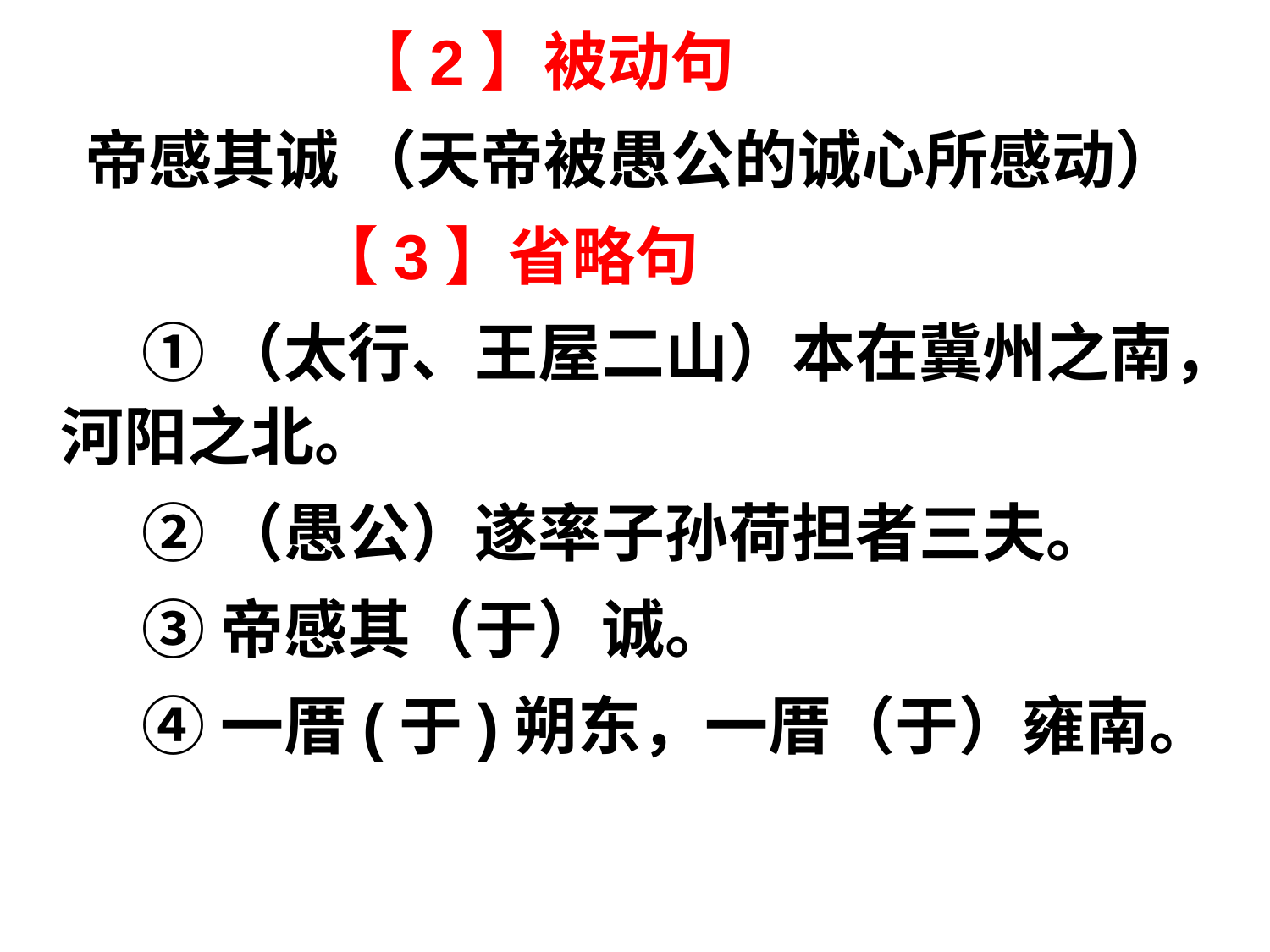

【2】被动句
    帝感其诚 （天帝被愚公的诚心所感动）
                    【3】省略句
         ①（太行、王屋二山）本在冀州之南，河阳之北。
         ②（愚公）遂率子孙荷担者三夫。
         ③帝感其（于）诚。
         ④一厝(于)朔东，一厝（于）雍南。
#